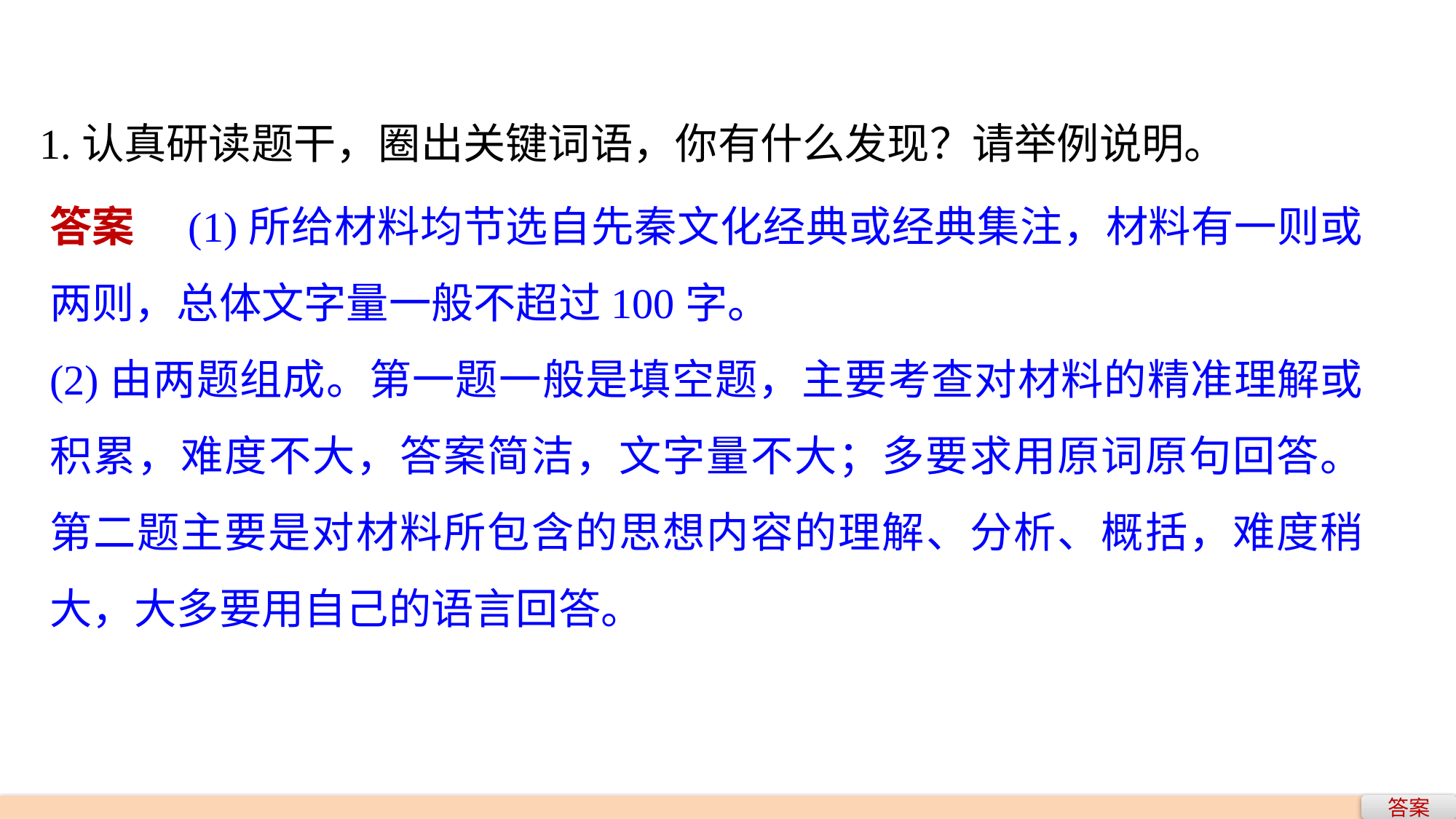

1.认真研读题干，圈出关键词语，你有什么发现？请举例说明。
答案　(1)所给材料均节选自先秦文化经典或经典集注，材料有一则或两则，总体文字量一般不超过100字。
(2)由两题组成。第一题一般是填空题，主要考查对材料的精准理解或积累，难度不大，答案简洁，文字量不大；多要求用原词原句回答。第二题主要是对材料所包含的思想内容的理解、分析、概括，难度稍大，大多要用自己的语言回答。
答案